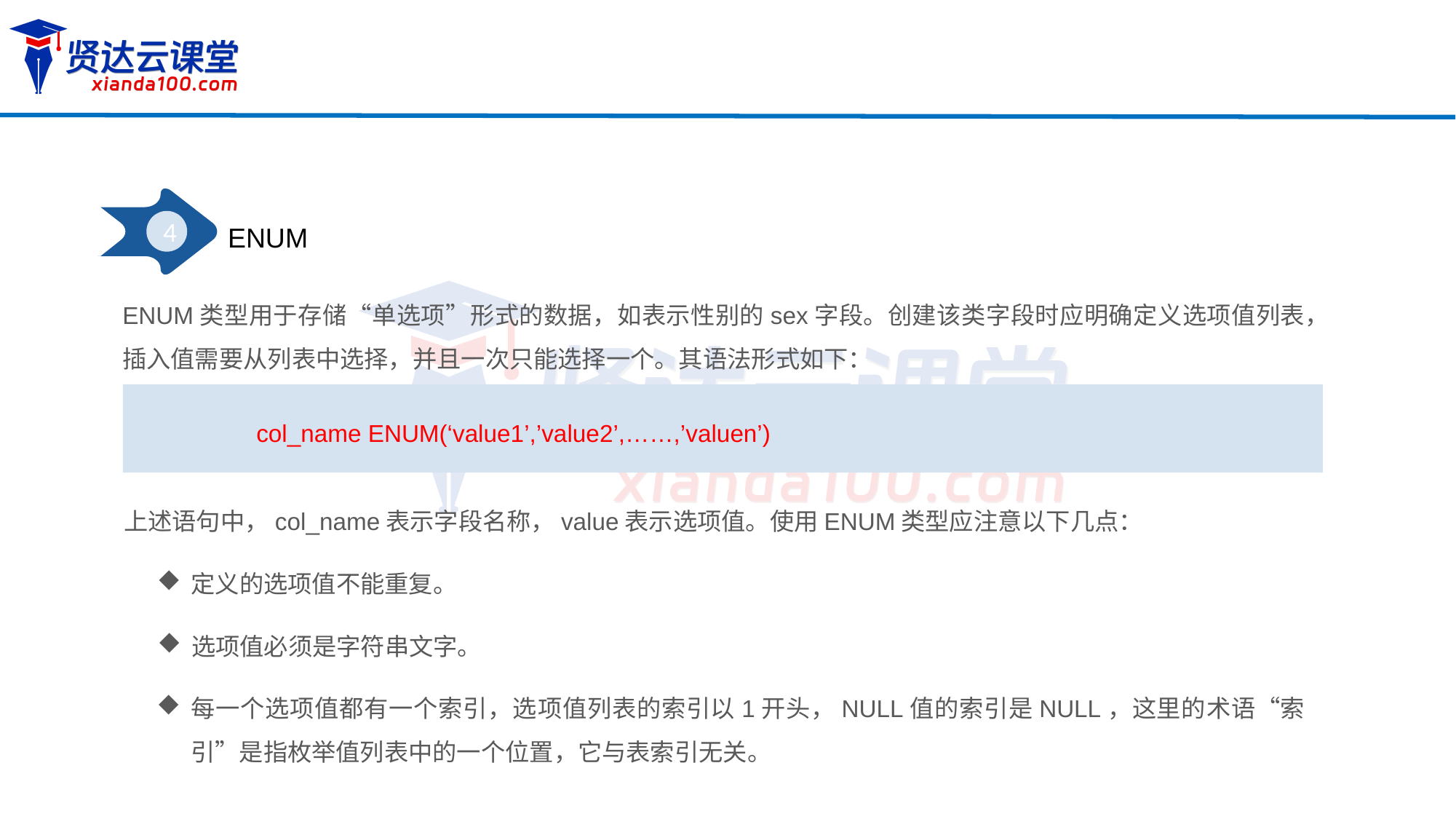

4
ENUM
ENUM类型用于存储“单选项”形式的数据，如表示性别的sex字段。创建该类字段时应明确定义选项值列表，插入值需要从列表中选择，并且一次只能选择一个。其语法形式如下：

col_name ENUM(‘value1’,’value2’,……,’valuen’)
上述语句中，col_name表示字段名称，value表示选项值。使用ENUM类型应注意以下几点：
定义的选项值不能重复。
选项值必须是字符串文字。
每一个选项值都有一个索引，选项值列表的索引以1开头，NULL值的索引是NULL，这里的术语“索引”是指枚举值列表中的一个位置，它与表索引无关。